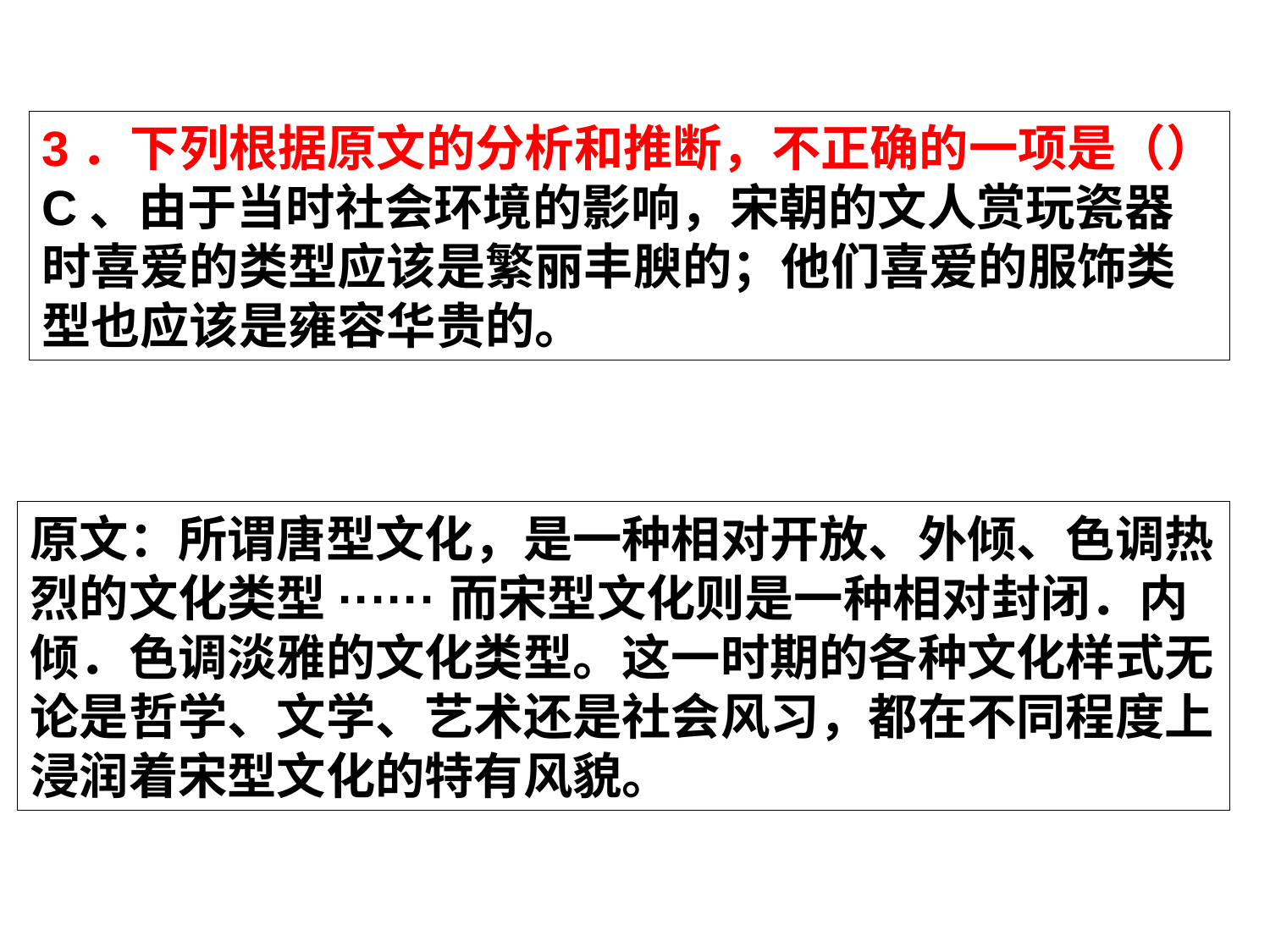

3．下列根据原文的分析和推断，不正确的一项是（）
C、由于当时社会环境的影响，宋朝的文人赏玩瓷器时喜爱的类型应该是繁丽丰腴的；他们喜爱的服饰类型也应该是雍容华贵的。
原文：所谓唐型文化，是一种相对开放、外倾、色调热烈的文化类型······而宋型文化则是一种相对封闭．内倾．色调淡雅的文化类型。这一时期的各种文化样式无论是哲学、文学、艺术还是社会风习，都在不同程度上浸润着宋型文化的特有风貌。